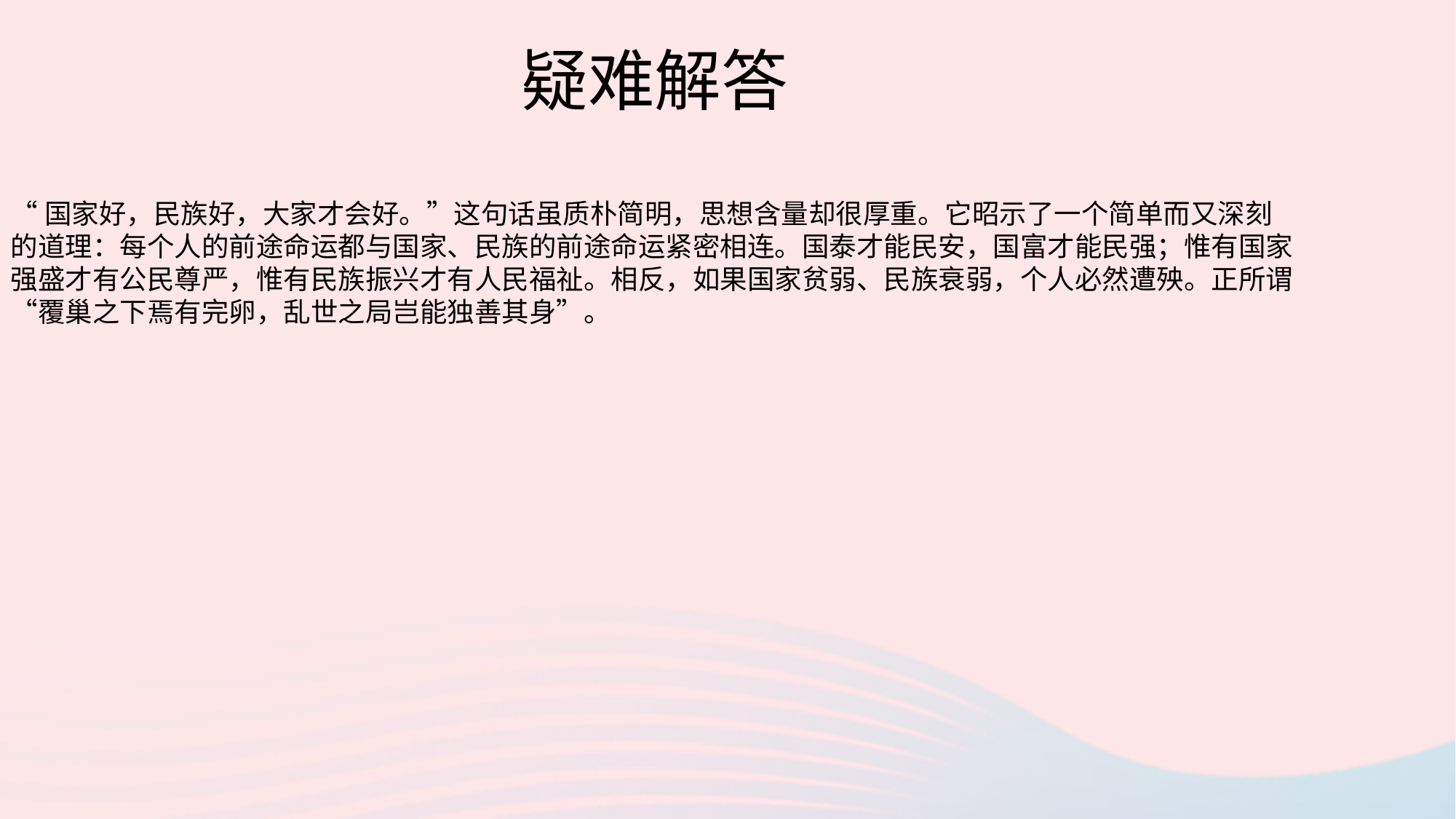

疑难解答
“国家好，民族好，大家才会好。”这句话虽质朴简明，思想含量却很厚重。它昭示了一个简单而又深刻的道理：每个人的前途命运都与国家、民族的前途命运紧密相连。国泰才能民安，国富才能民强；惟有国家强盛才有公民尊严，惟有民族振兴才有人民福祉。相反，如果国家贫弱、民族衰弱，个人必然遭殃。正所谓“覆巢之下焉有完卵，乱世之局岂能独善其身”。